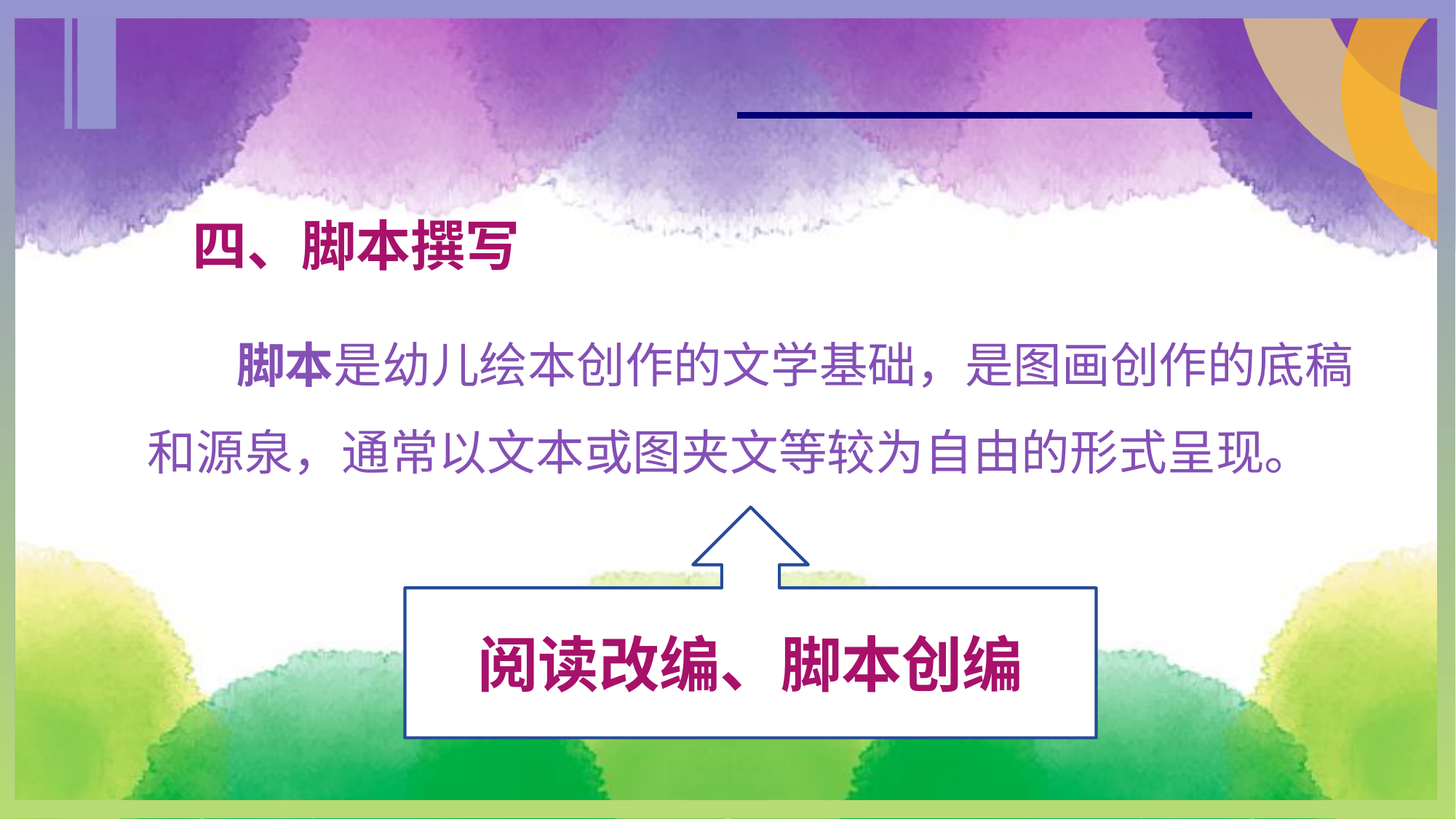

四、脚本撰写
       脚本是幼儿绘本创作的文学基础，是图画创作的底稿和源泉，通常以文本或图夹文等较为自由的形式呈现。
阅读改编、脚本创编